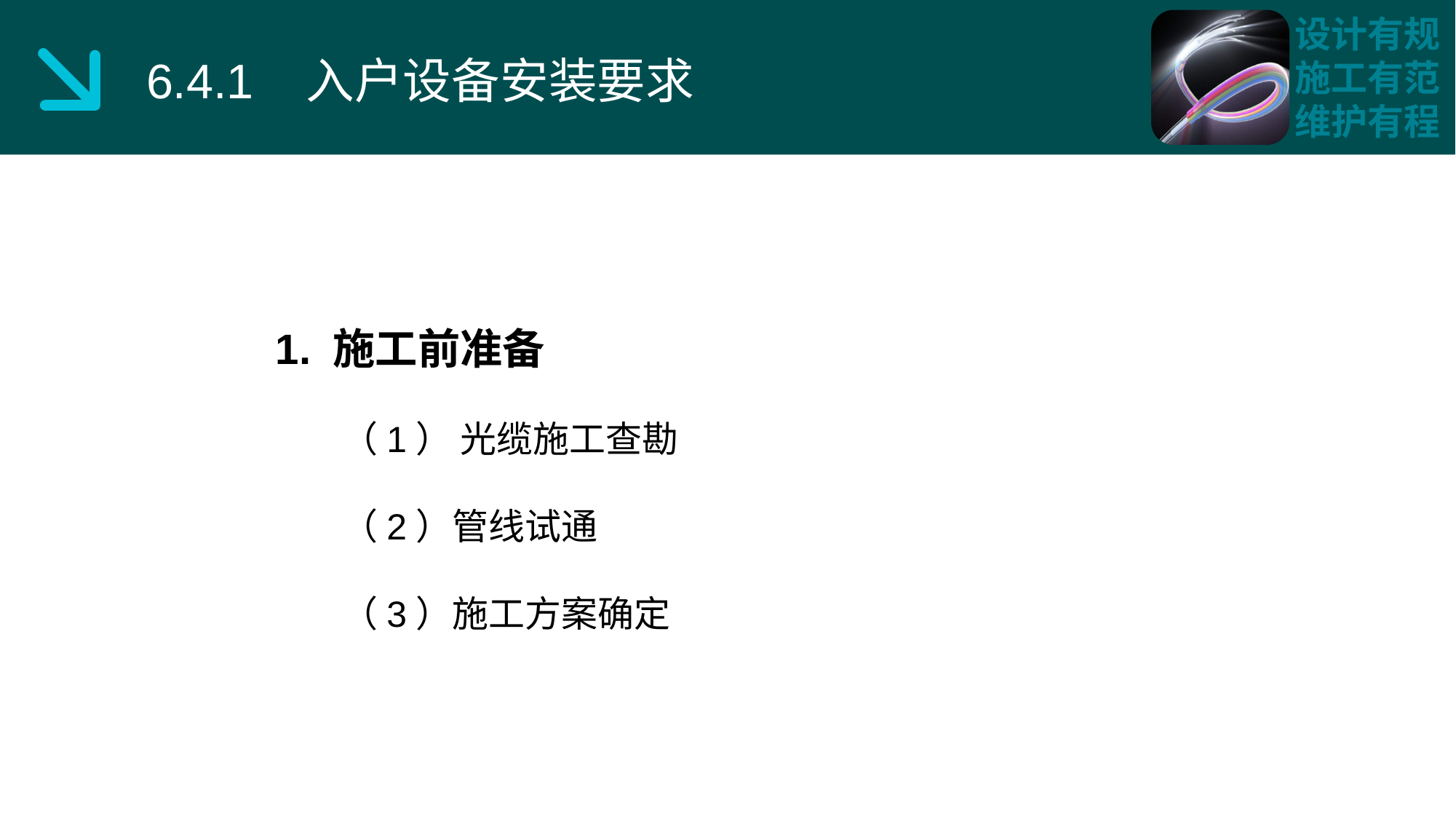

6.4.1   入户设备安装要求

1. 施工前准备

       （1） 光缆施工查勘

       （2）管线试通

       （3）施工方案确定